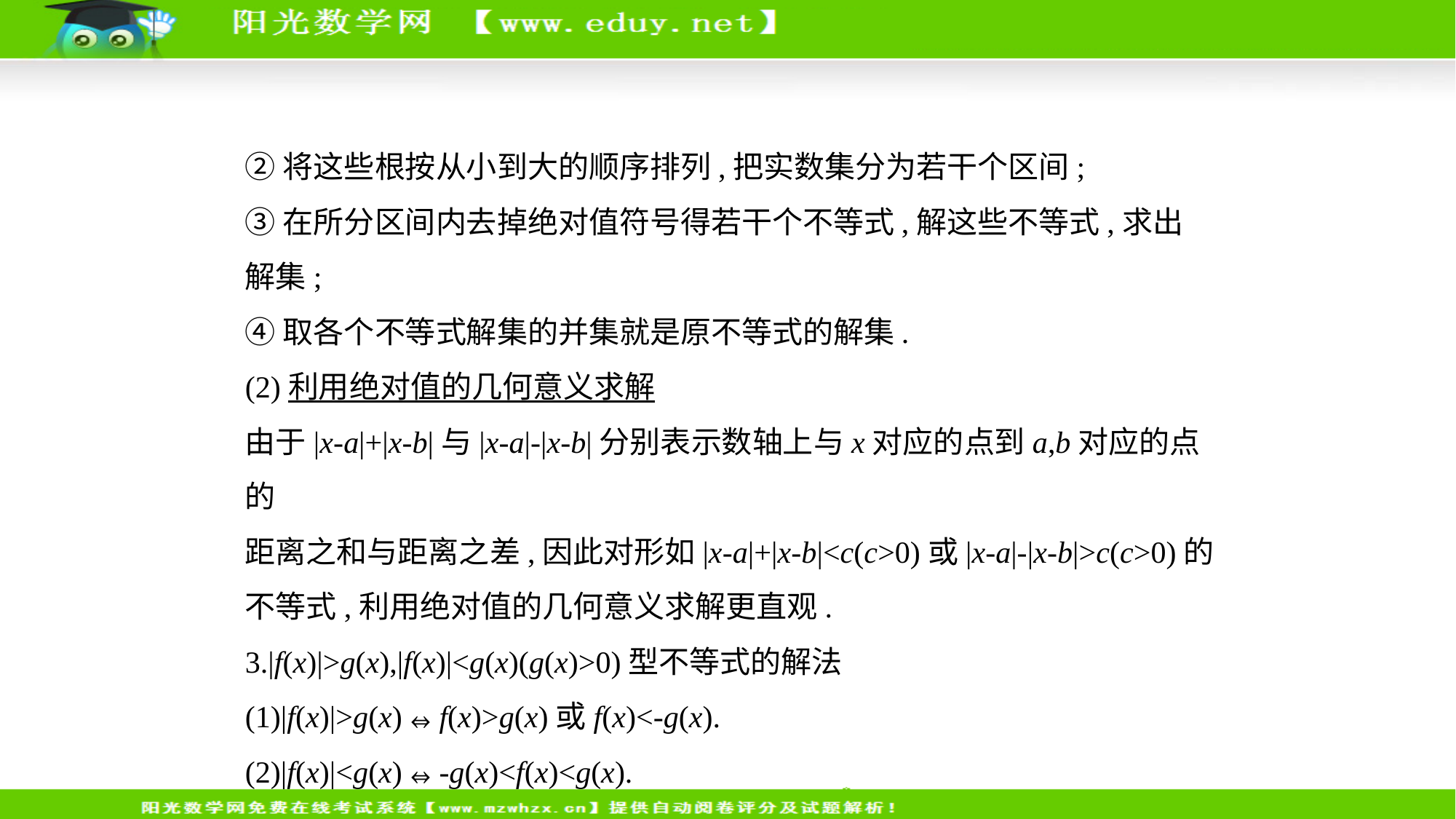

②将这些根按从小到大的顺序排列,把实数集分为若干个区间;
③在所分区间内去掉绝对值符号得若干个不等式,解这些不等式,求出
解集;
④取各个不等式解集的并集就是原不等式的解集.
(2)利用绝对值的几何意义求解
由于|x-a|+|x-b|与|x-a|-|x-b|分别表示数轴上与x对应的点到a,b对应的点的
距离之和与距离之差,因此对形如|x-a|+|x-b|<c(c>0)或|x-a|-|x-b|>c(c>0)的
不等式,利用绝对值的几何意义求解更直观.
3.|f(x)|>g(x),|f(x)|<g(x)(g(x)>0)型不等式的解法
(1)|f(x)|>g(x)⇔f(x)>g(x)或f(x)<-g(x).
(2)|f(x)|<g(x)⇔-g(x)<f(x)<g(x).